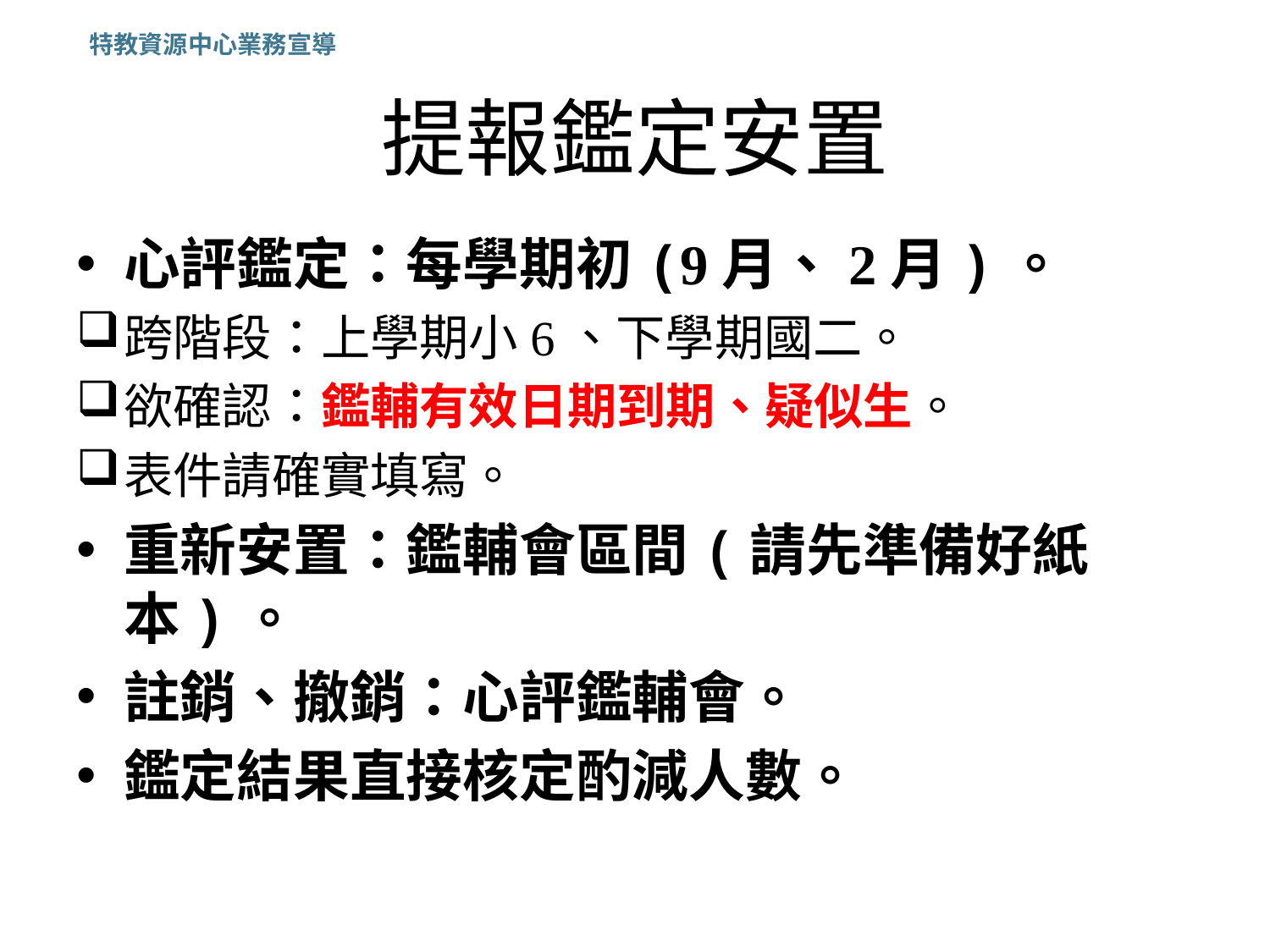

特教資源中心業務宣導
# 提報鑑定安置
心評鑑定：每學期初(9月、2月)。
跨階段：上學期小6、下學期國二。
欲確認：鑑輔有效日期到期、疑似生。
表件請確實填寫。
重新安置：鑑輔會區間(請先準備好紙本)。
註銷、撤銷：心評鑑輔會。
鑑定結果直接核定酌減人數。